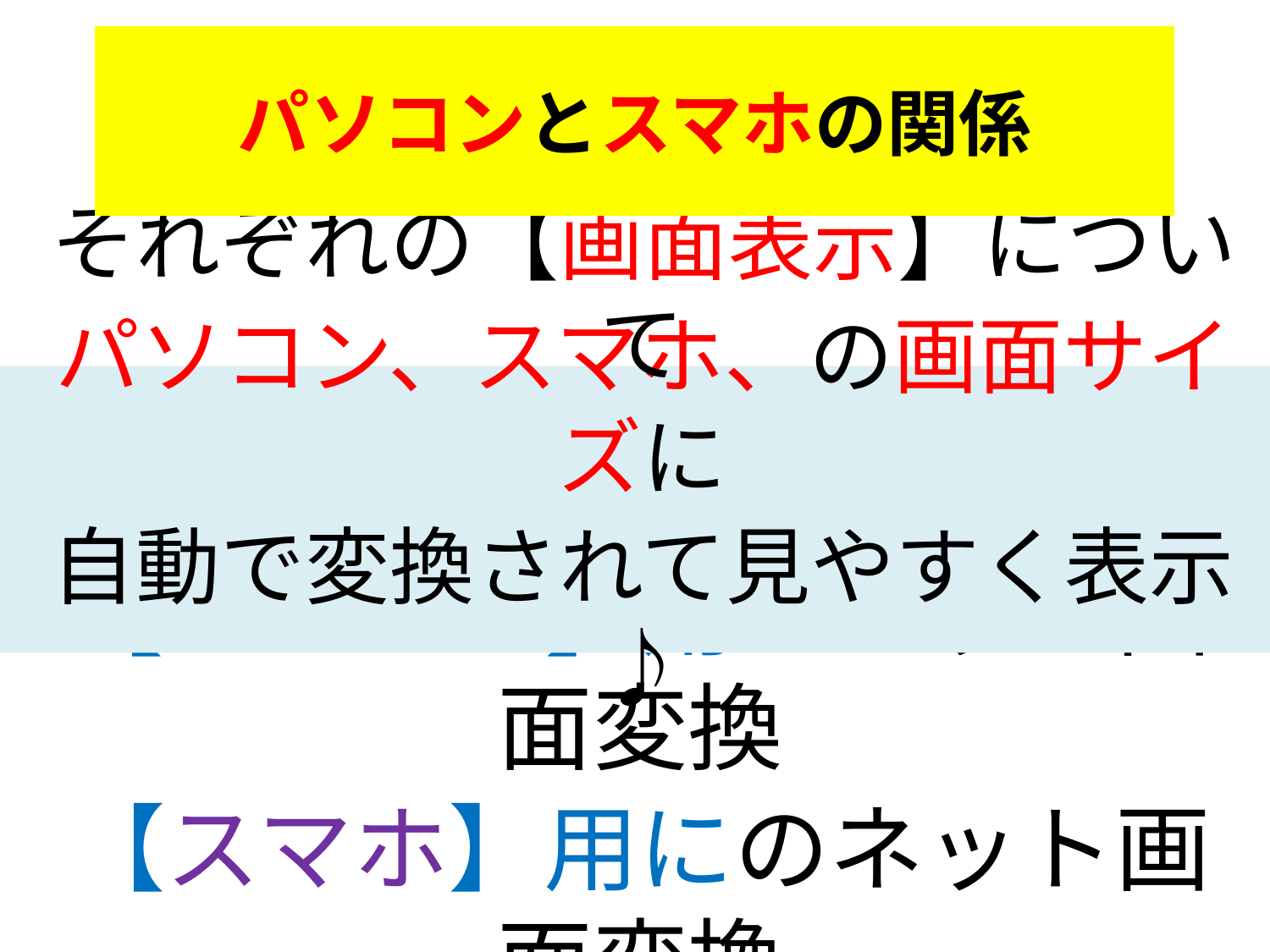

パソコンとスマホの関係
それぞれの【画面表示】について
パソコン、スマホ、の画面サイズに
自動で変換されて見やすく表示♪
【パソコン】用にネット画面変換
【スマホ】用にのネット画面変換